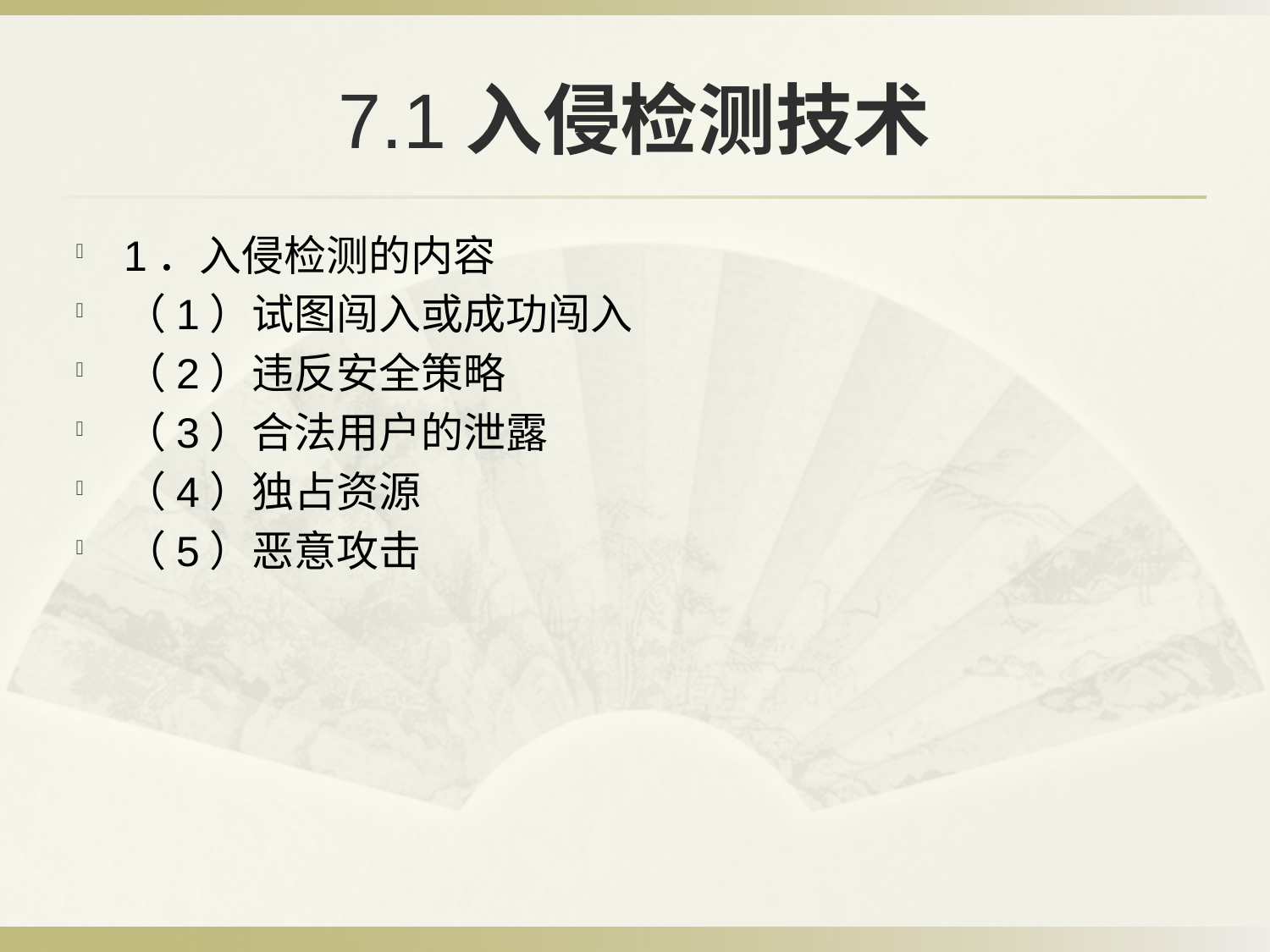

# 7.1入侵检测技术
1．入侵检测的内容
（1）试图闯入或成功闯入
（2）违反安全策略
（3）合法用户的泄露
（4）独占资源
（5）恶意攻击